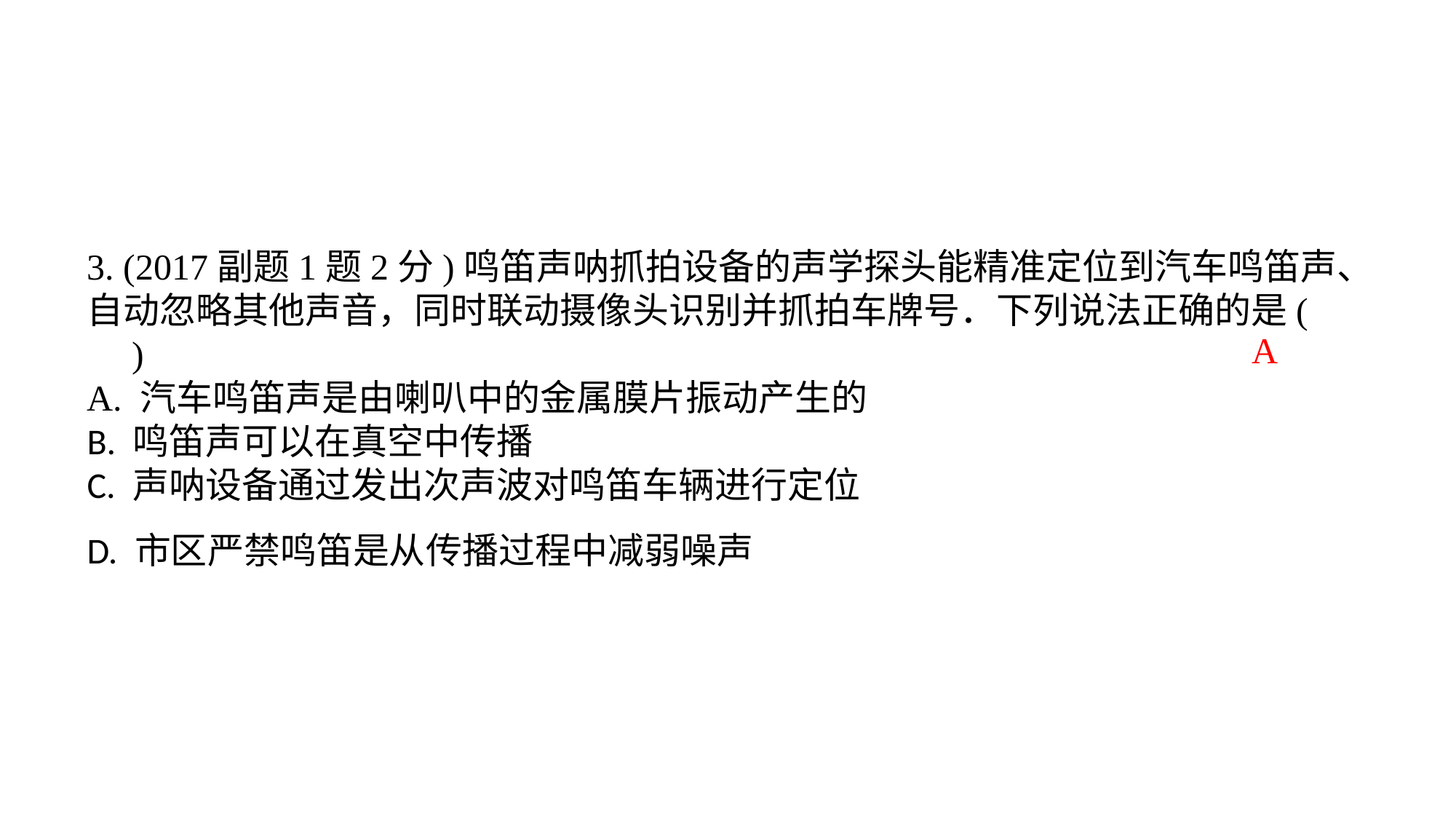

3. (2017副题1题2分)鸣笛声呐抓拍设备的声学探头能精准定位到汽车鸣笛声、自动忽略其他声音，同时联动摄像头识别并抓拍车牌号．下列说法正确的是(　　)A. 汽车鸣笛声是由喇叭中的金属膜片振动产生的B. 鸣笛声可以在真空中传播C. 声呐设备通过发出次声波对鸣笛车辆进行定位D. 市区严禁鸣笛是从传播过程中减弱噪声
A